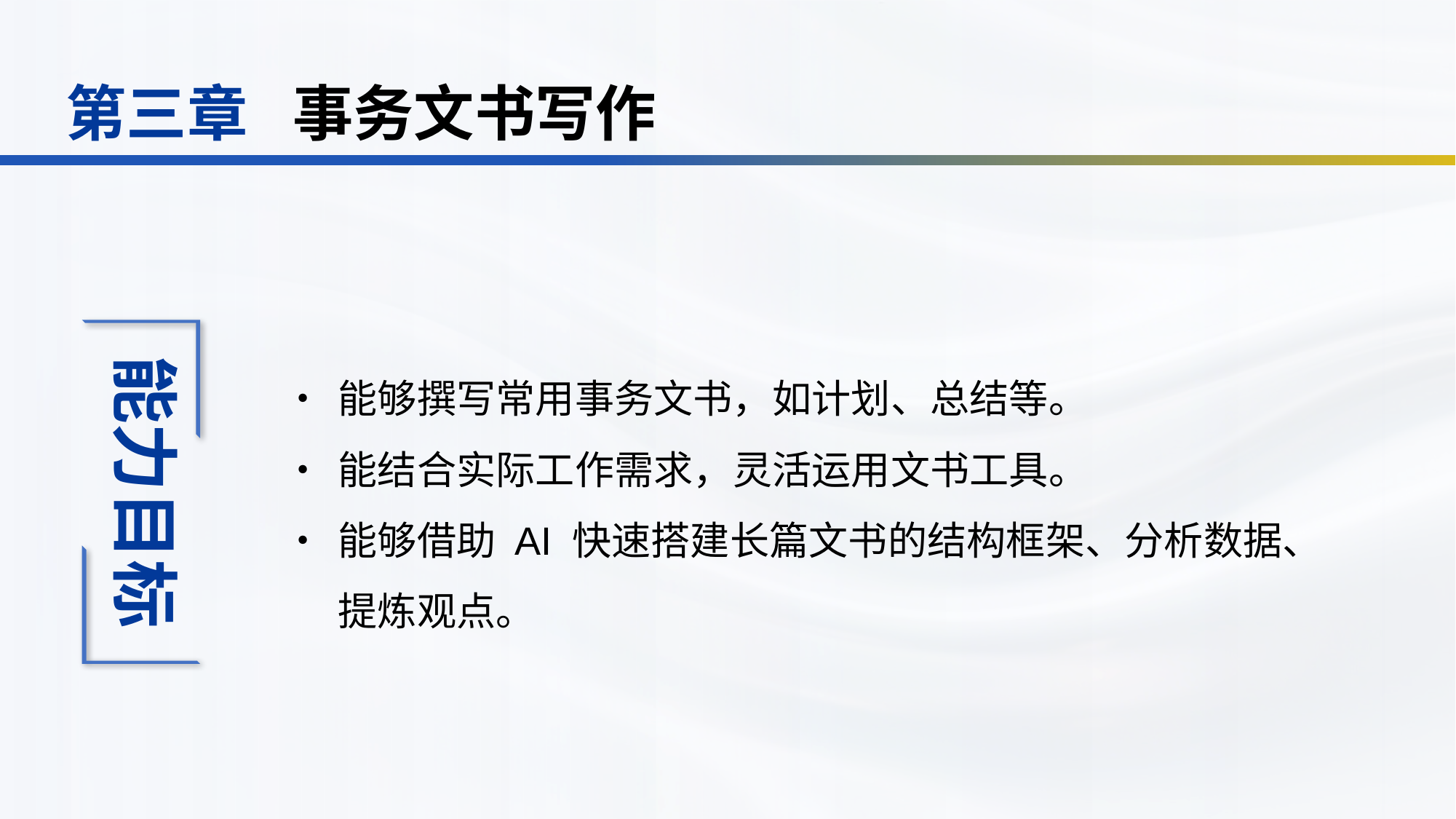

事务文书写作
第三章
•	能够撰写常用事务文书，如计划、总结等。
•	能结合实际工作需求，灵活运用文书工具。
•	能够借助 AI 快速搭建长篇文书的结构框架、分析数据、提炼观点。